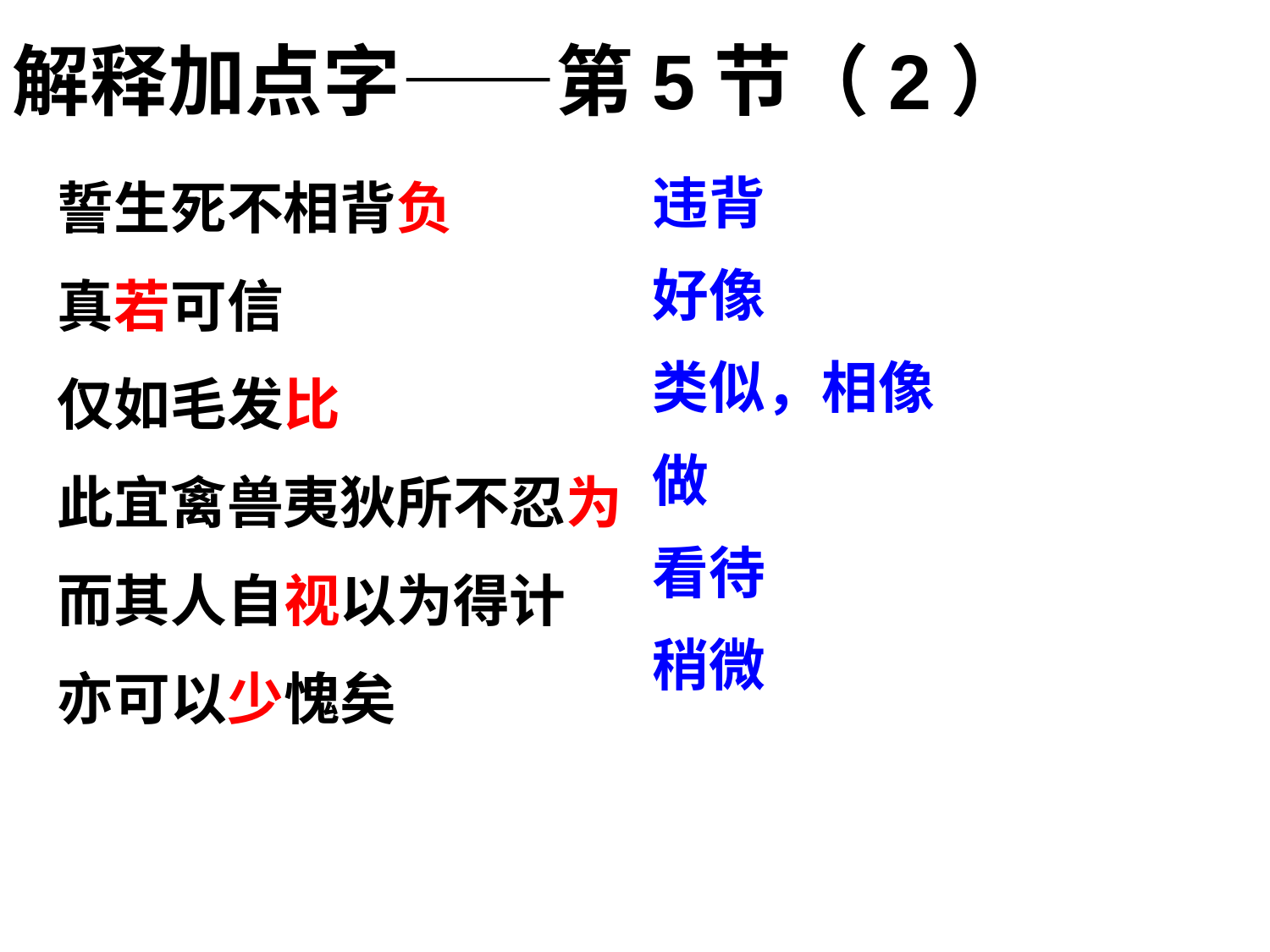

解释加点字——第5节（2）
誓生死不相背负
真若可信
仅如毛发比
此宜禽兽夷狄所不忍为
而其人自视以为得计
亦可以少愧矣
违背
好像
类似，相像
做
看待
稍微